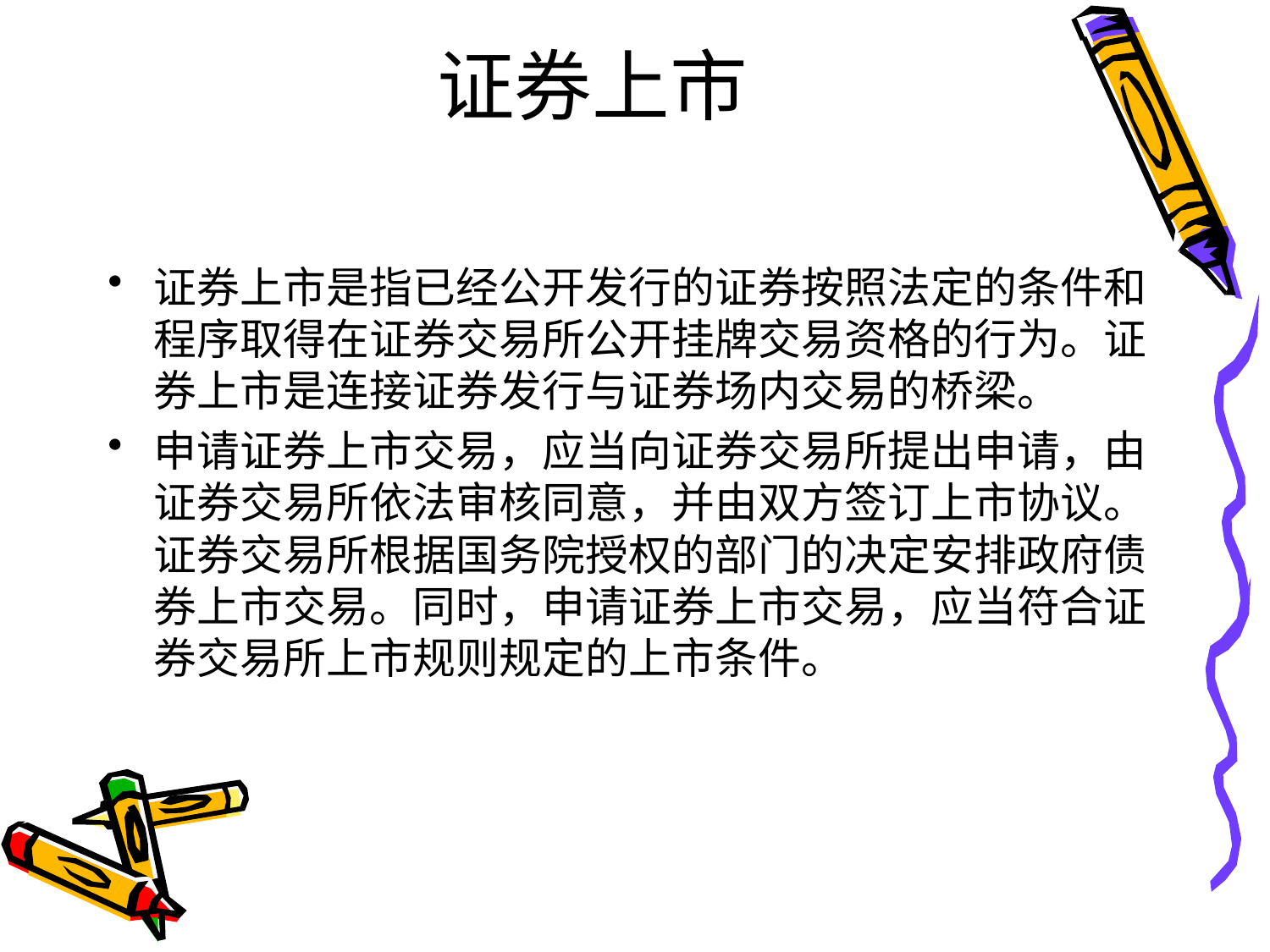

# 证券上市
证券上市是指已经公开发行的证券按照法定的条件和程序取得在证券交易所公开挂牌交易资格的行为。证券上市是连接证券发行与证券场内交易的桥梁。
申请证券上市交易，应当向证券交易所提出申请，由证券交易所依法审核同意，并由双方签订上市协议。证券交易所根据国务院授权的部门的决定安排政府债券上市交易。同时，申请证券上市交易，应当符合证券交易所上市规则规定的上市条件。